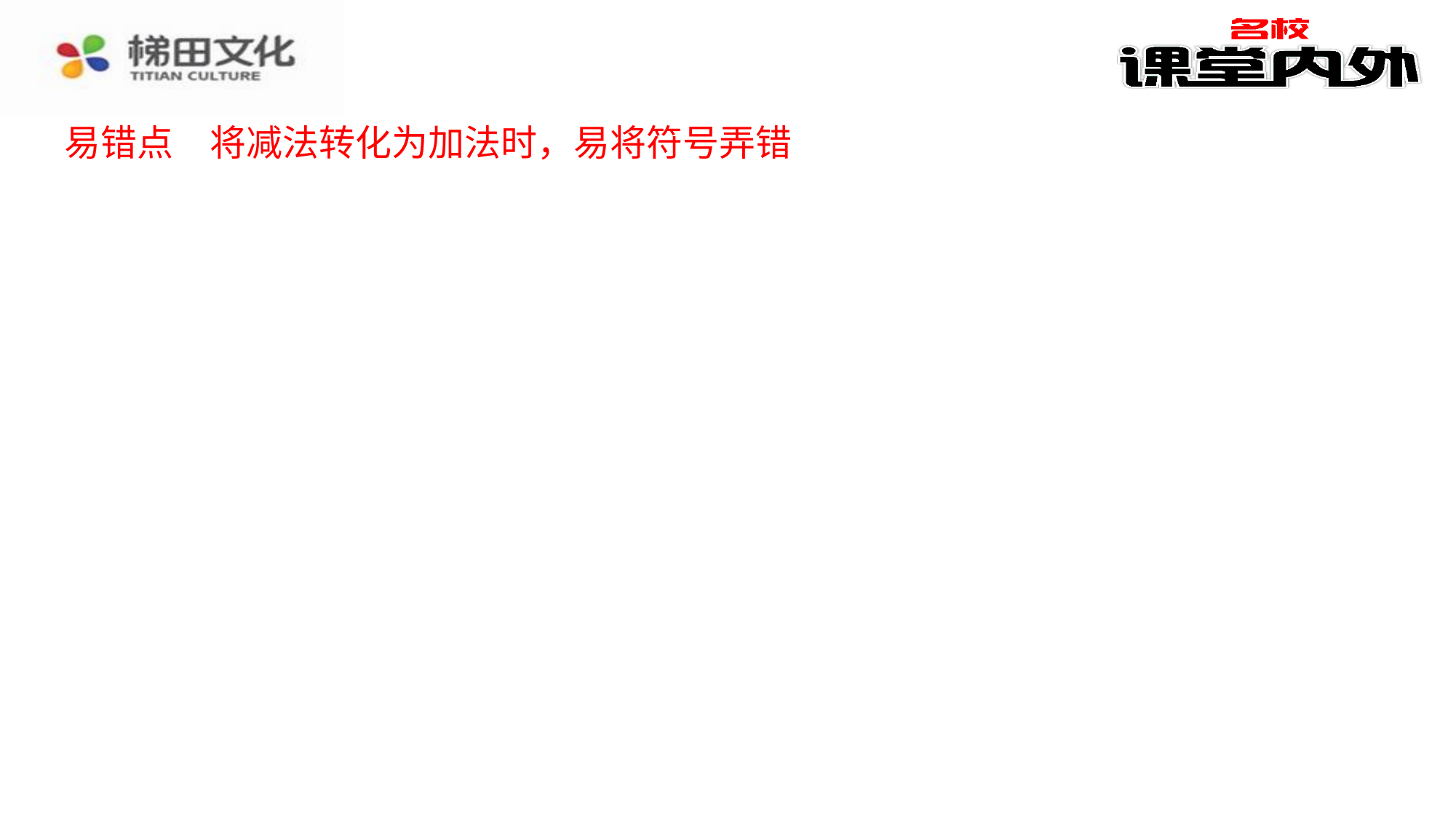

易错点　将减法转化为加法时，易将符号弄错
易错点　将减法转化为加法时，易将符号弄错